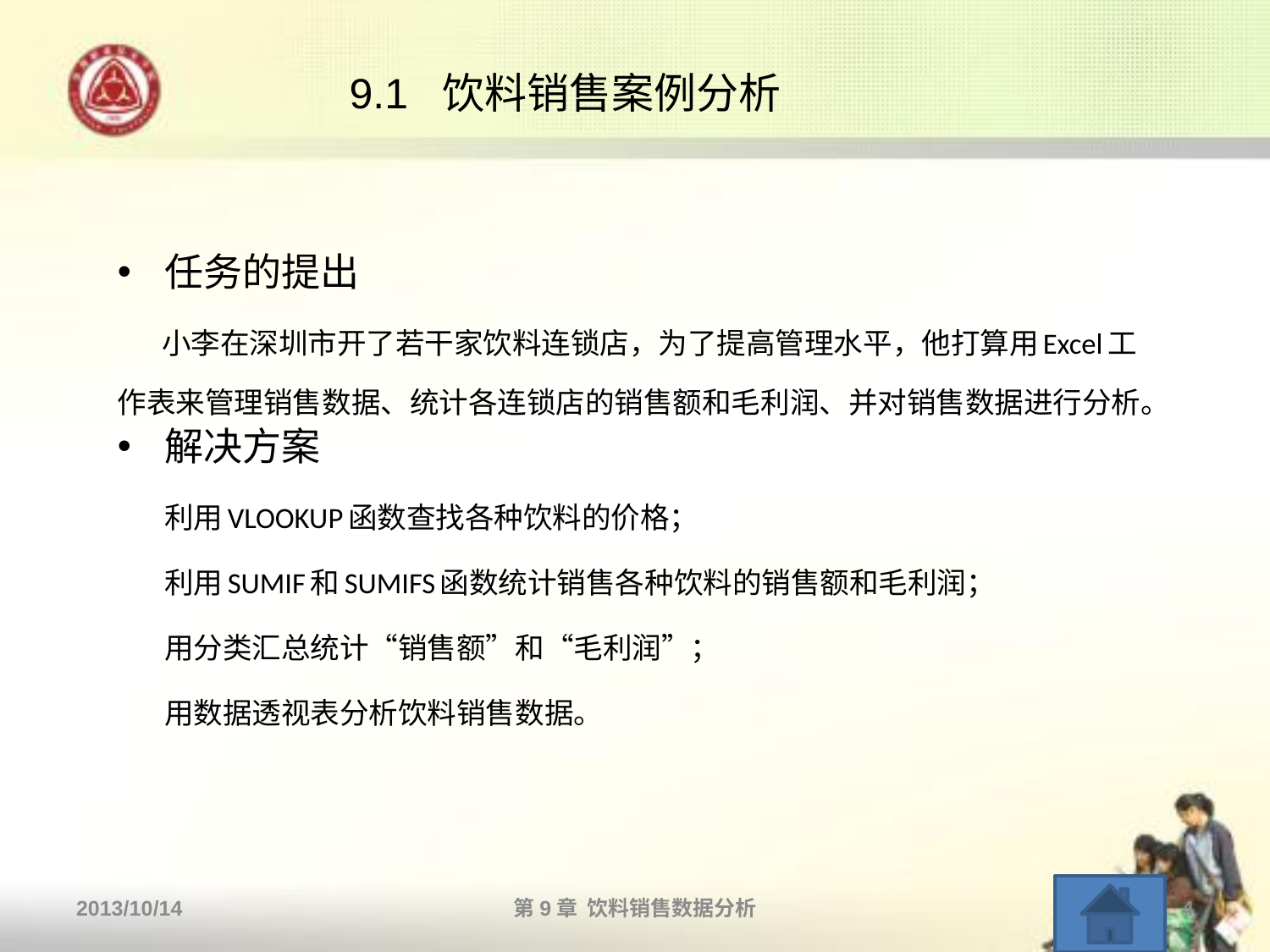

# 9.1  饮料销售案例分析
任务的提出
      小李在深圳市开了若干家饮料连锁店，为了提高管理水平，他打算用Excel工作表来管理销售数据、统计各连锁店的销售额和毛利润、并对销售数据进行分析。
解决方案
	利用VLOOKUP函数查找各种饮料的价格；
	利用SUMIF和SUMIFS函数统计销售各种饮料的销售额和毛利润；
	用分类汇总统计“销售额”和“毛利润”；
	用数据透视表分析饮料销售数据。

2013/10/14
第9章  饮料销售数据分析
4